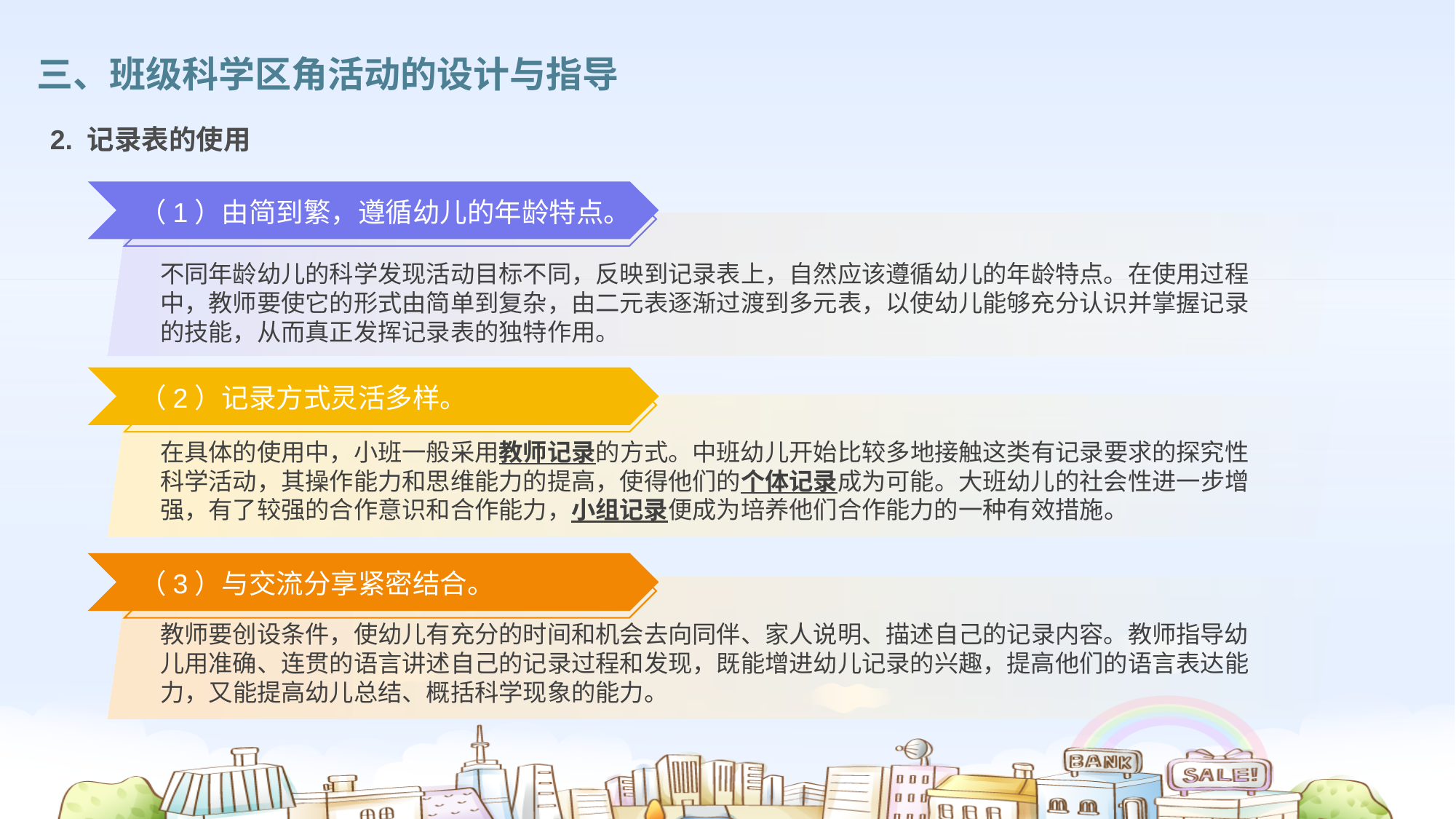

三、班级科学区角活动的设计与指导
2. 记录表的使用

（1）由简到繁，遵循幼儿的年龄特点。

不同年龄幼儿的科学发现活动目标不同，反映到记录表上，自然应该遵循幼儿的年龄特点。在使用过程中，教师要使它的形式由简单到复杂，由二元表逐渐过渡到多元表，以使幼儿能够充分认识并掌握记录的技能，从而真正发挥记录表的独特作用。

（2）记录方式灵活多样。

在具体的使用中，小班一般采用教师记录的方式。中班幼儿开始比较多地接触这类有记录要求的探究性科学活动，其操作能力和思维能力的提高，使得他们的个体记录成为可能。大班幼儿的社会性进一步增强，有了较强的合作意识和合作能力，小组记录便成为培养他们合作能力的一种有效措施。

（3）与交流分享紧密结合。

教师要创设条件，使幼儿有充分的时间和机会去向同伴、家人说明、描述自己的记录内容。教师指导幼儿用准确、连贯的语言讲述自己的记录过程和发现，既能增进幼儿记录的兴趣，提高他们的语言表达能力，又能提高幼儿总结、概括科学现象的能力。